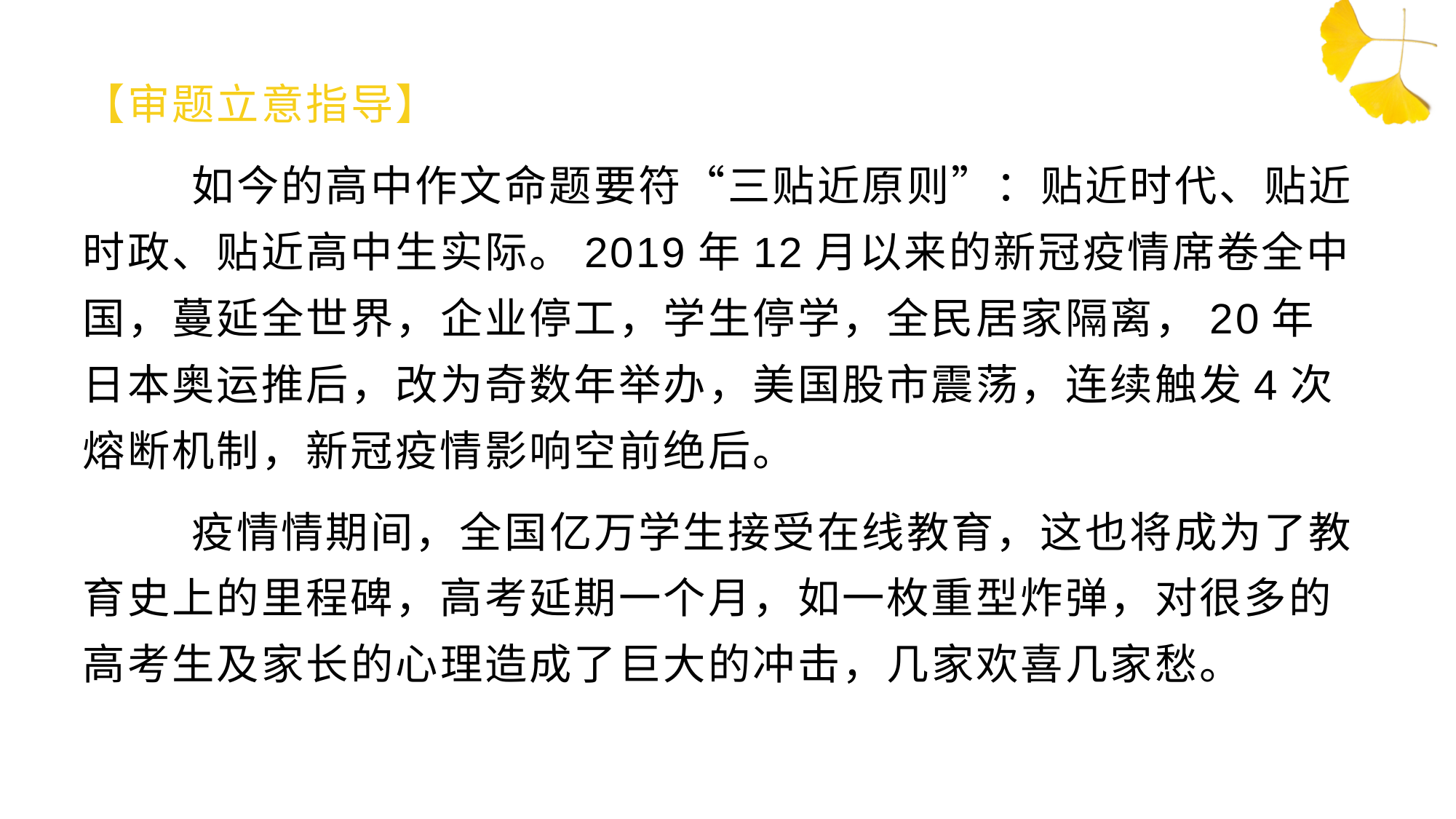

【审题立意指导】
	如今的高中作文命题要符“三贴近原则”：贴近时代、贴近时政、贴近高中生实际。2019年12月以来的新冠疫情席卷全中国，蔓延全世界，企业停工，学生停学，全民居家隔离，20年日本奥运推后，改为奇数年举办，美国股市震荡，连续触发4次熔断机制，新冠疫情影响空前绝后。
	疫情情期间，全国亿万学生接受在线教育，这也将成为了教育史上的里程碑，高考延期一个月，如一枚重型炸弹，对很多的高考生及家长的心理造成了巨大的冲击，几家欢喜几家愁。